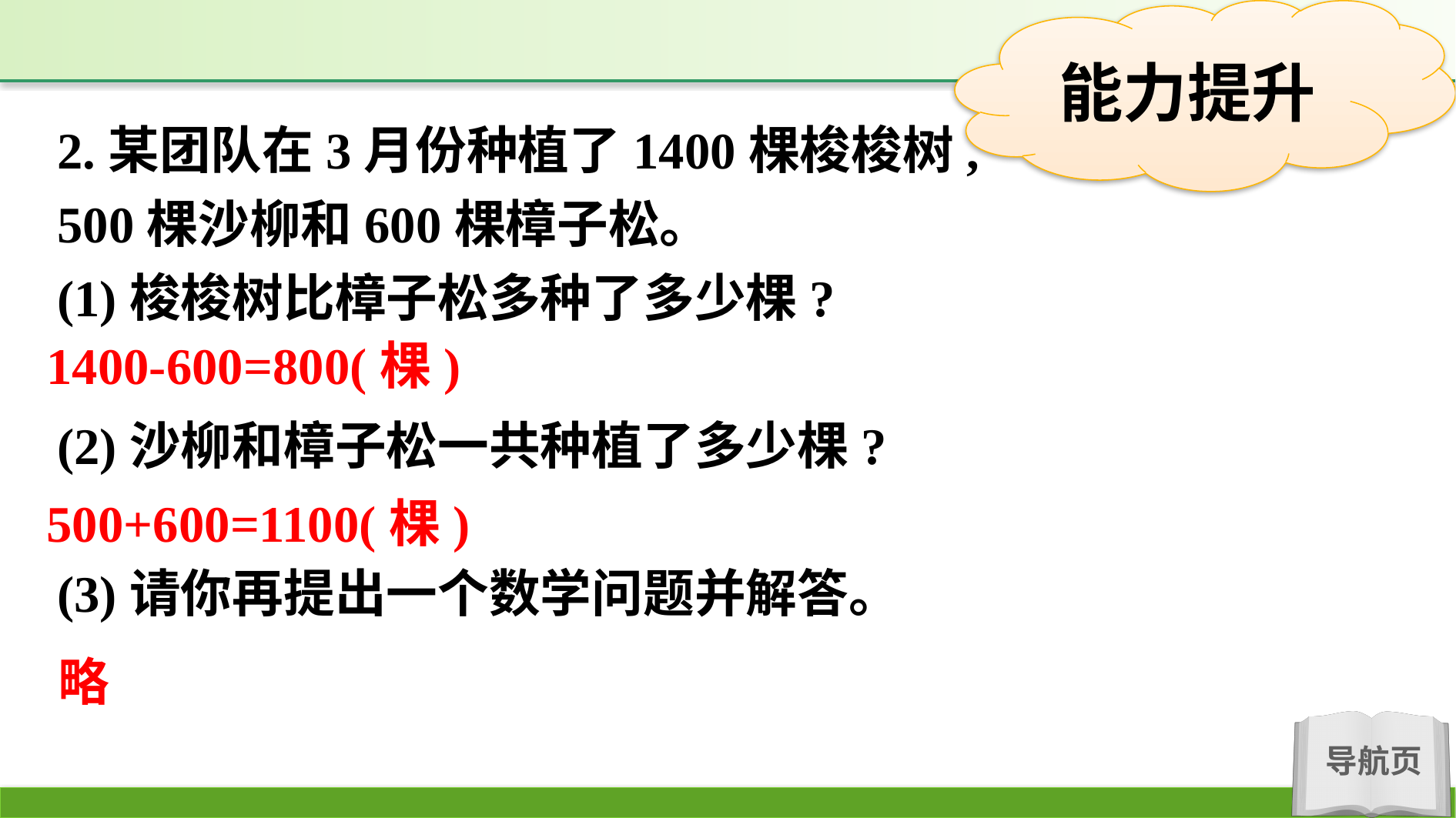

2.某团队在3月份种植了1400棵梭梭树,
500棵沙柳和600棵樟子松。
(1)梭梭树比樟子松多种了多少棵?

(2)沙柳和樟子松一共种植了多少棵?

(3)请你再提出一个数学问题并解答。
1400-600=800(棵)
500+600=1100(棵)
略